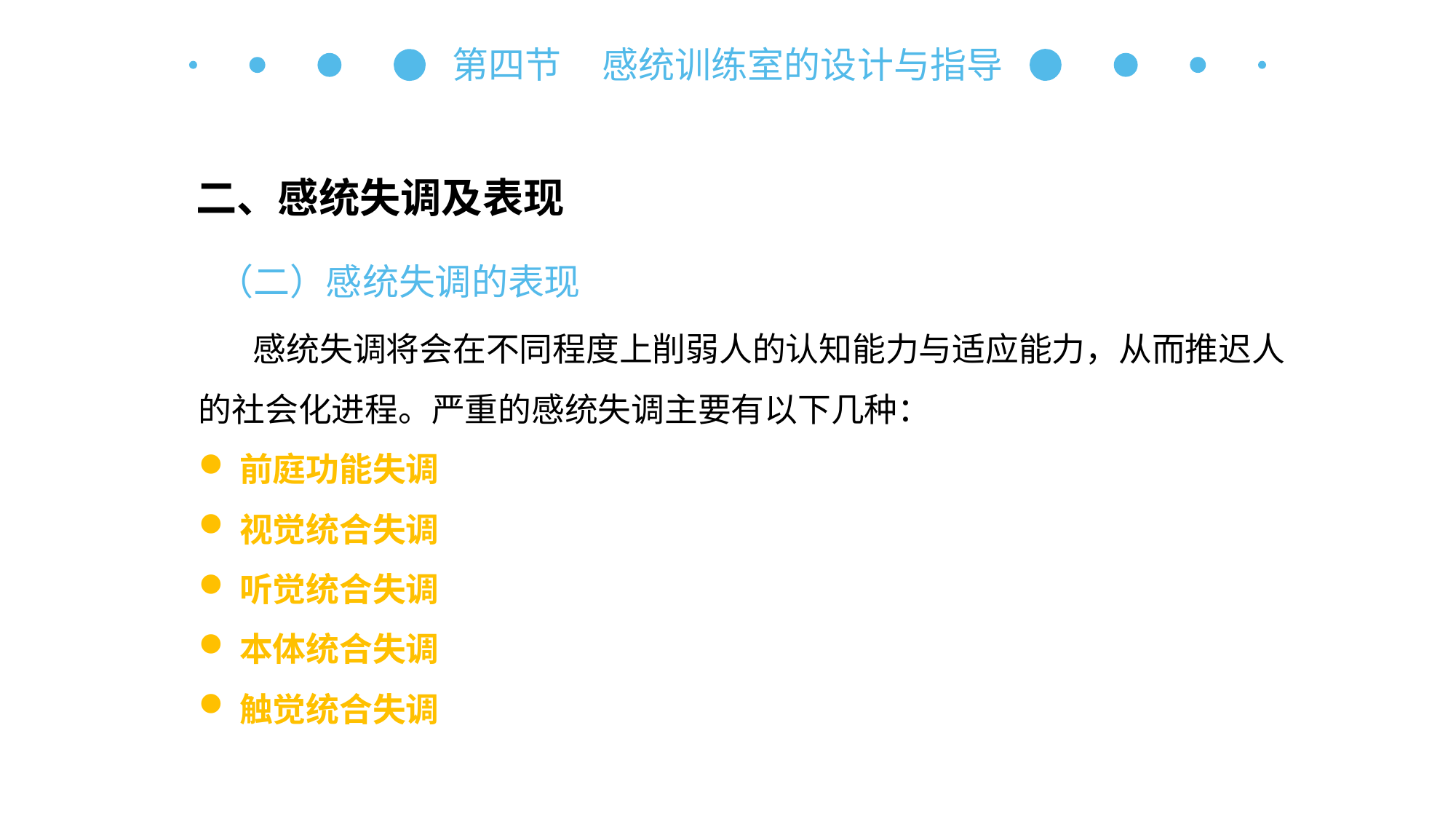

第四节     感统训练室的设计与指导

二、感统失调及表现
（二）感统失调的表现
感统失调将会在不同程度上削弱人的认知能力与适应能力，从而推迟人的社会化进程。严重的感统失调主要有以下几种：
前庭功能失调
视觉统合失调
听觉统合失调
本体统合失调
触觉统合失调
自主